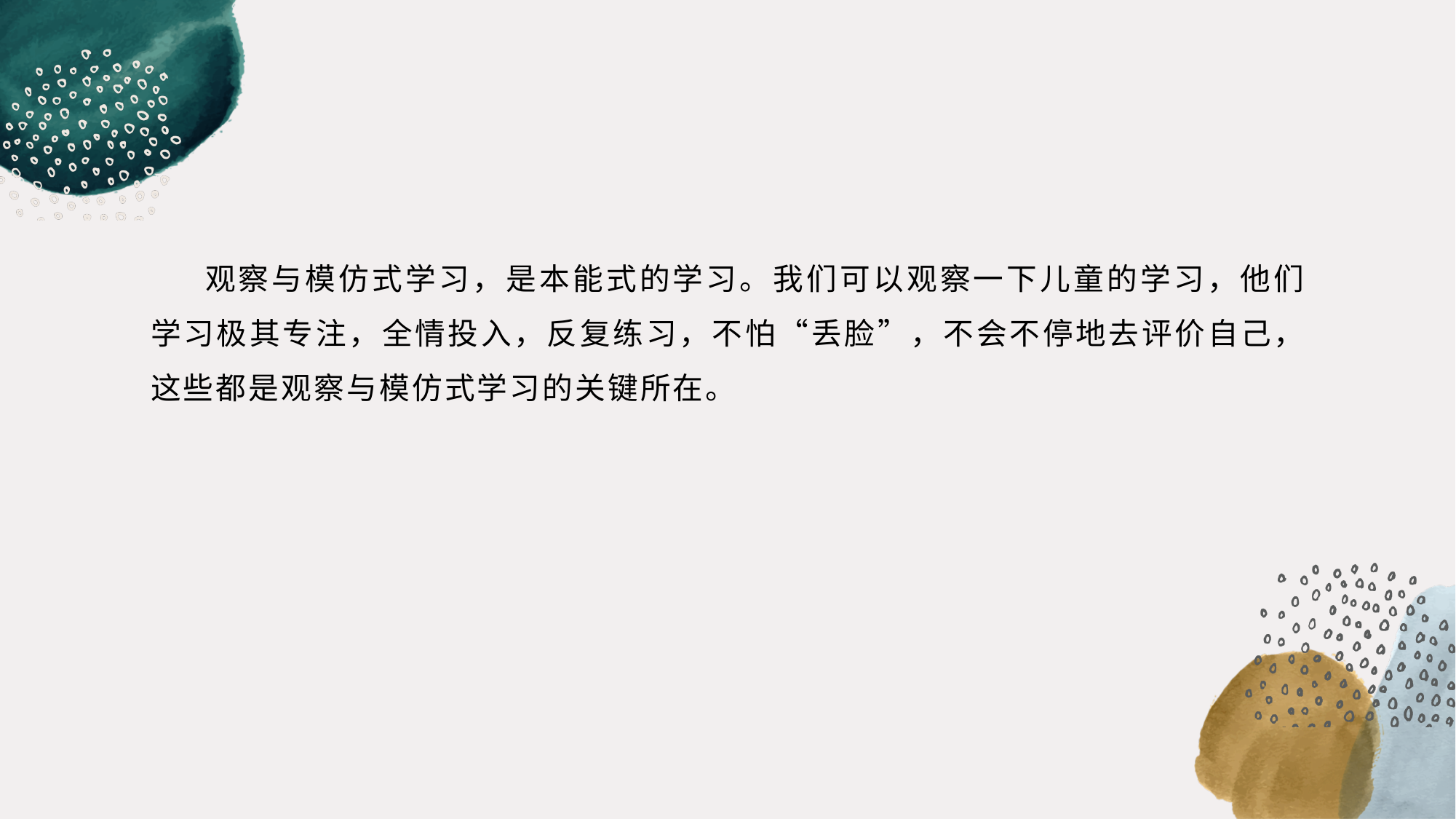

观察与模仿式学习，是本能式的学习。我们可以观察一下儿童的学习，他们学习极其专注，全情投入，反复练习，不怕“丢脸”，不会不停地去评价自己，这些都是观察与模仿式学习的关键所在。